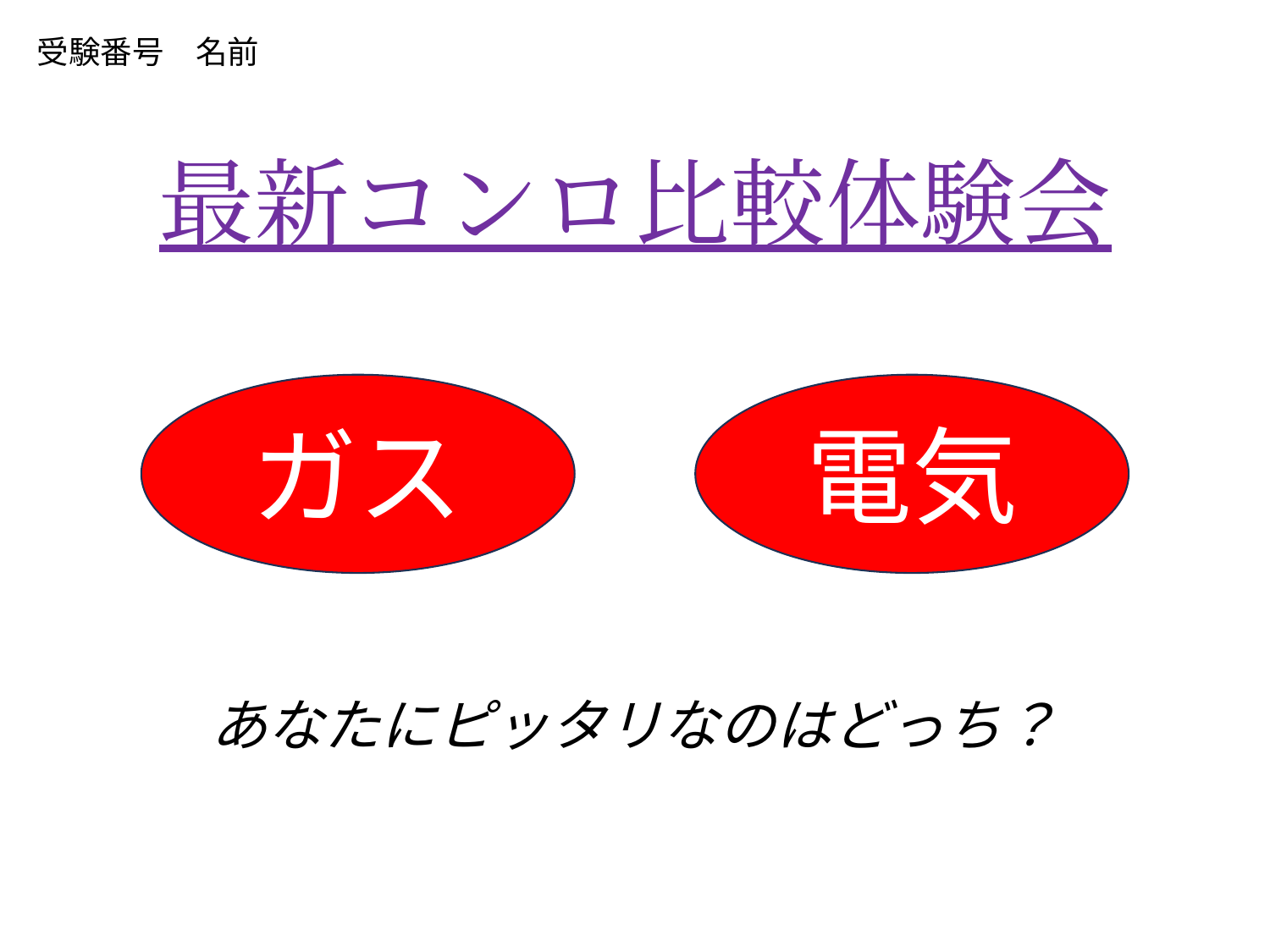

受験番号　名前
最新コンロ比較体験会
ガス
電気
あなたにピッタリなのはどっち？